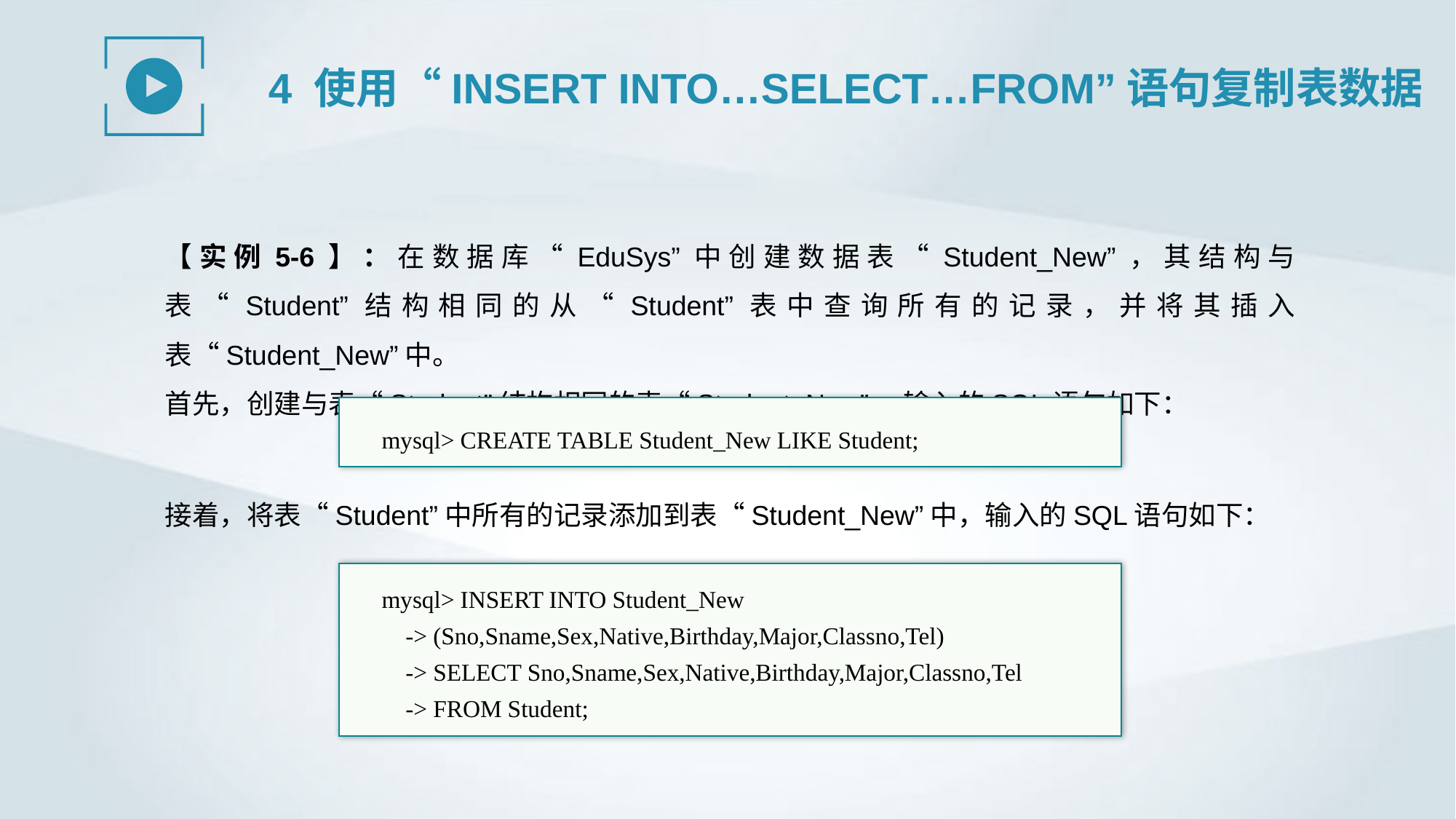

4 使用“INSERT INTO…SELECT…FROM”语句复制表数据
【实例5-6】：在数据库“EduSys”中创建数据表“Student_New”，其结构与表“Student”结构相同的从“Student”表中查询所有的记录，并将其插入表“Student_New”中。
首先，创建与表“Student”结构相同的表“Student_New”，输入的SQL语句如下：
mysql> CREATE TABLE Student_New LIKE Student;
接着，将表“Student”中所有的记录添加到表“Student_New”中，输入的SQL语句如下：
mysql> INSERT INTO Student_New
    -> (Sno,Sname,Sex,Native,Birthday,Major,Classno,Tel)
    -> SELECT Sno,Sname,Sex,Native,Birthday,Major,Classno,Tel
    -> FROM Student;